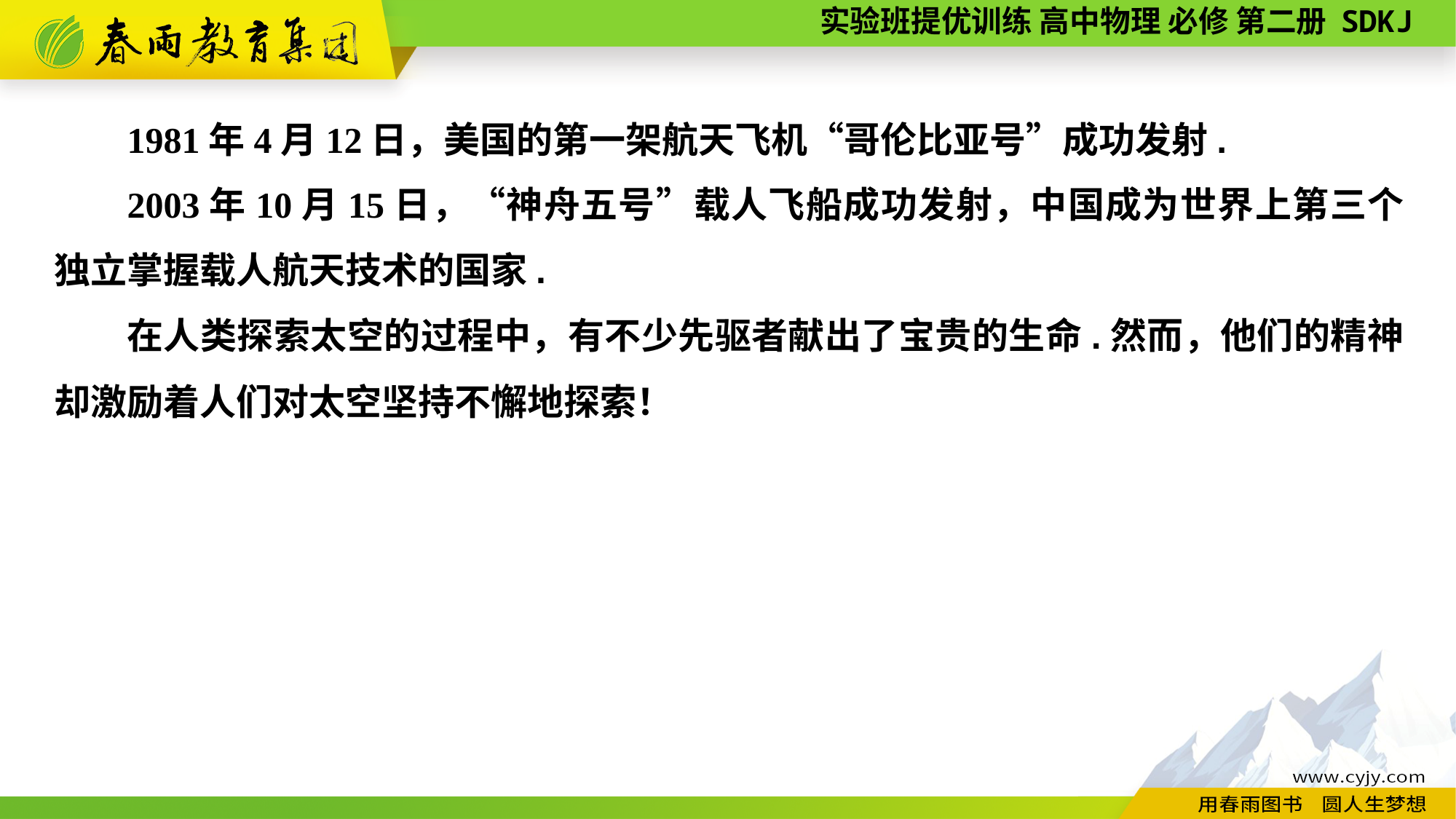

1981年4月12日，美国的第一架航天飞机“哥伦比亚号”成功发射.
2003年10月15日，“神舟五号”载人飞船成功发射，中国成为世界上第三个独立掌握载人航天技术的国家.
在人类探索太空的过程中，有不少先驱者献出了宝贵的生命.然而，他们的精神却激励着人们对太空坚持不懈地探索！